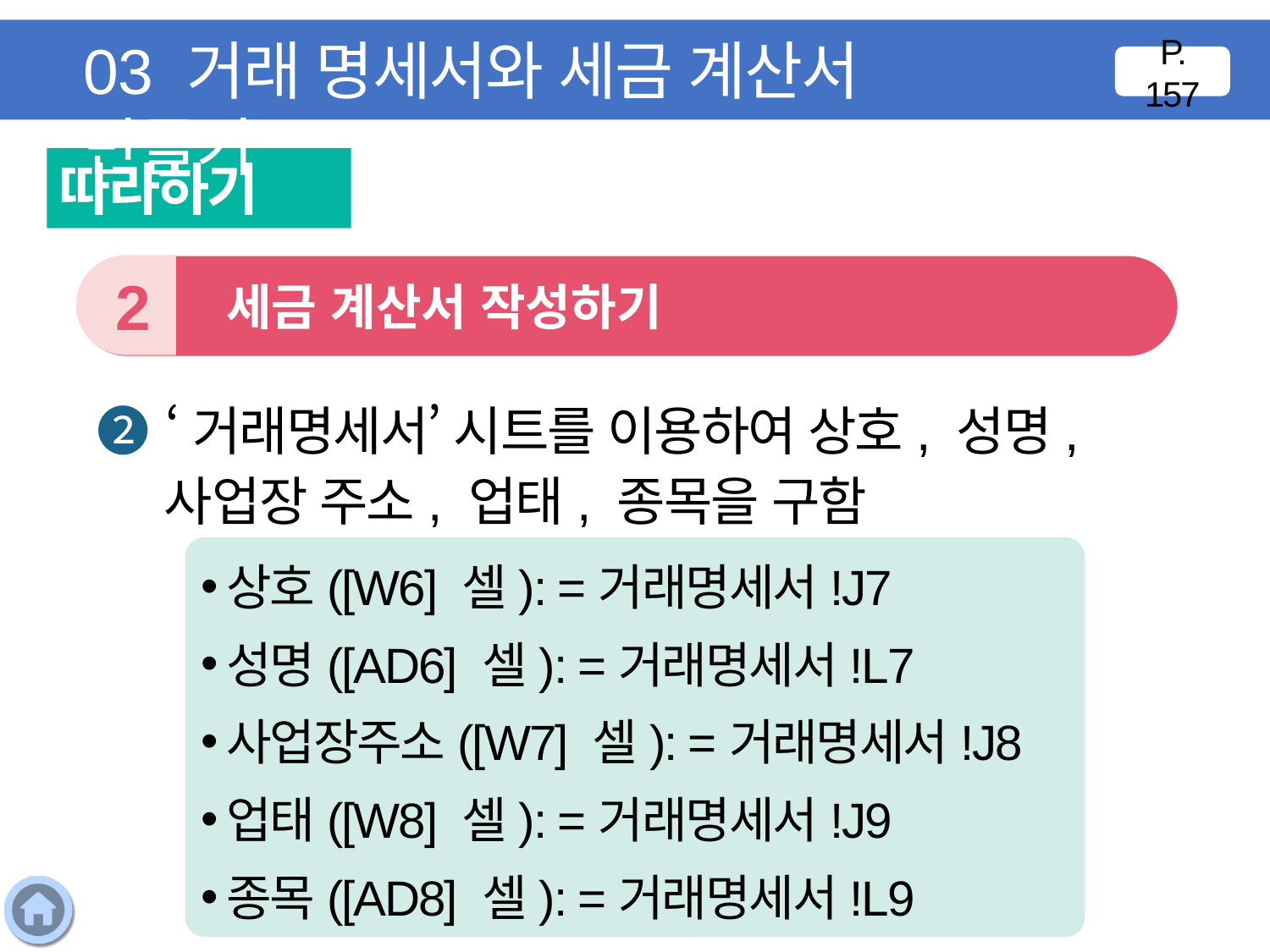

03 거래 명세서와 세금 계산서 만들기
P. 157
따라하기
2
        세금 계산서 작성하기
❷ ‘거래명세서’ 시트를 이용하여 상호, 성명, 사업장 주소, 업태, 종목을 구함
상호([W6] 셀): =거래명세서!J7
성명([AD6] 셀): =거래명세서!L7
사업장주소([W7] 셀): =거래명세서!J8
업태([W8] 셀): =거래명세서!J9
종목([AD8] 셀): =거래명세서!L9